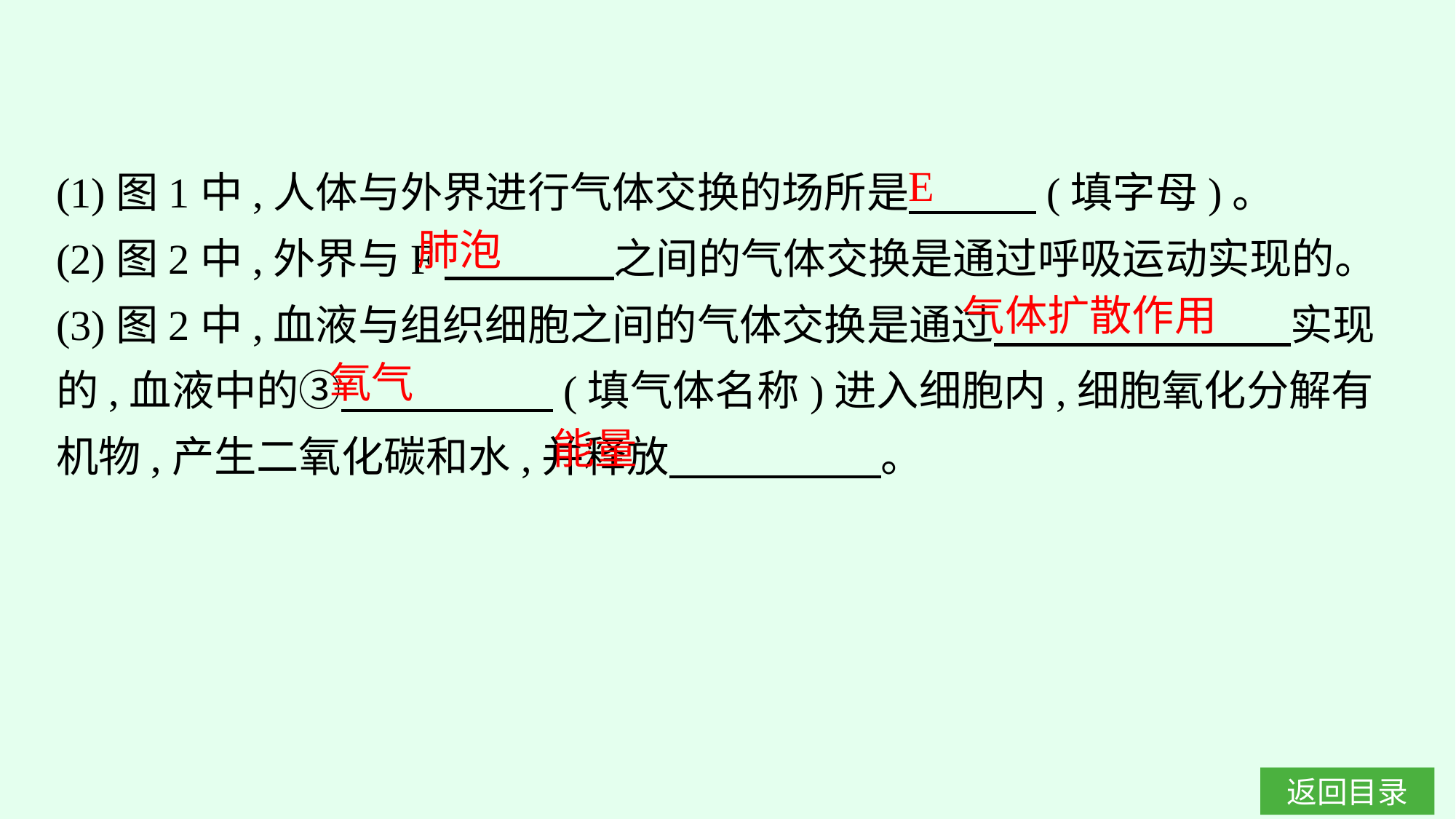

(1)图1中,人体与外界进行气体交换的场所是　　　(填字母)。
(2)图2中,外界与F　　　　之间的气体交换是通过呼吸运动实现的。
(3)图2中,血液与组织细胞之间的气体交换是通过　　　　　　　实现的,血液中的③　　　　　(填气体名称)进入细胞内,细胞氧化分解有机物,产生二氧化碳和水,并释放　　　　　。
E
肺泡
气体扩散作用
氧气
能量